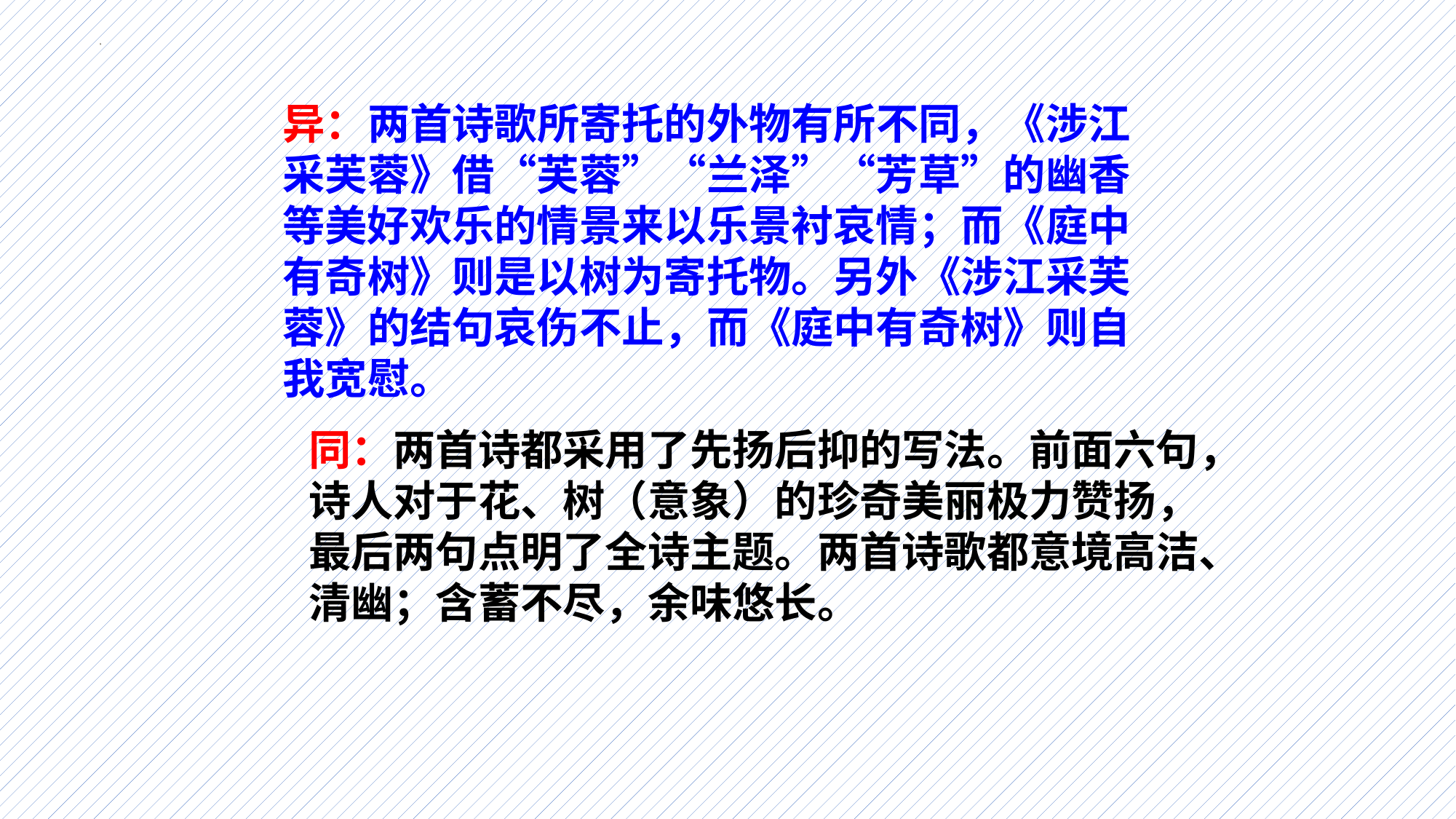

异：两首诗歌所寄托的外物有所不同，《涉江采芙蓉》借“芙蓉”“兰泽”“芳草”的幽香等美好欢乐的情景来以乐景衬哀情；而《庭中有奇树》则是以树为寄托物。另外《涉江采芙蓉》的结句哀伤不止，而《庭中有奇树》则自我宽慰。
同：两首诗都采用了先扬后抑的写法。前面六句，诗人对于花、树（意象）的珍奇美丽极力赞扬，最后两句点明了全诗主题。两首诗歌都意境高洁、清幽；含蓄不尽，余味悠长。